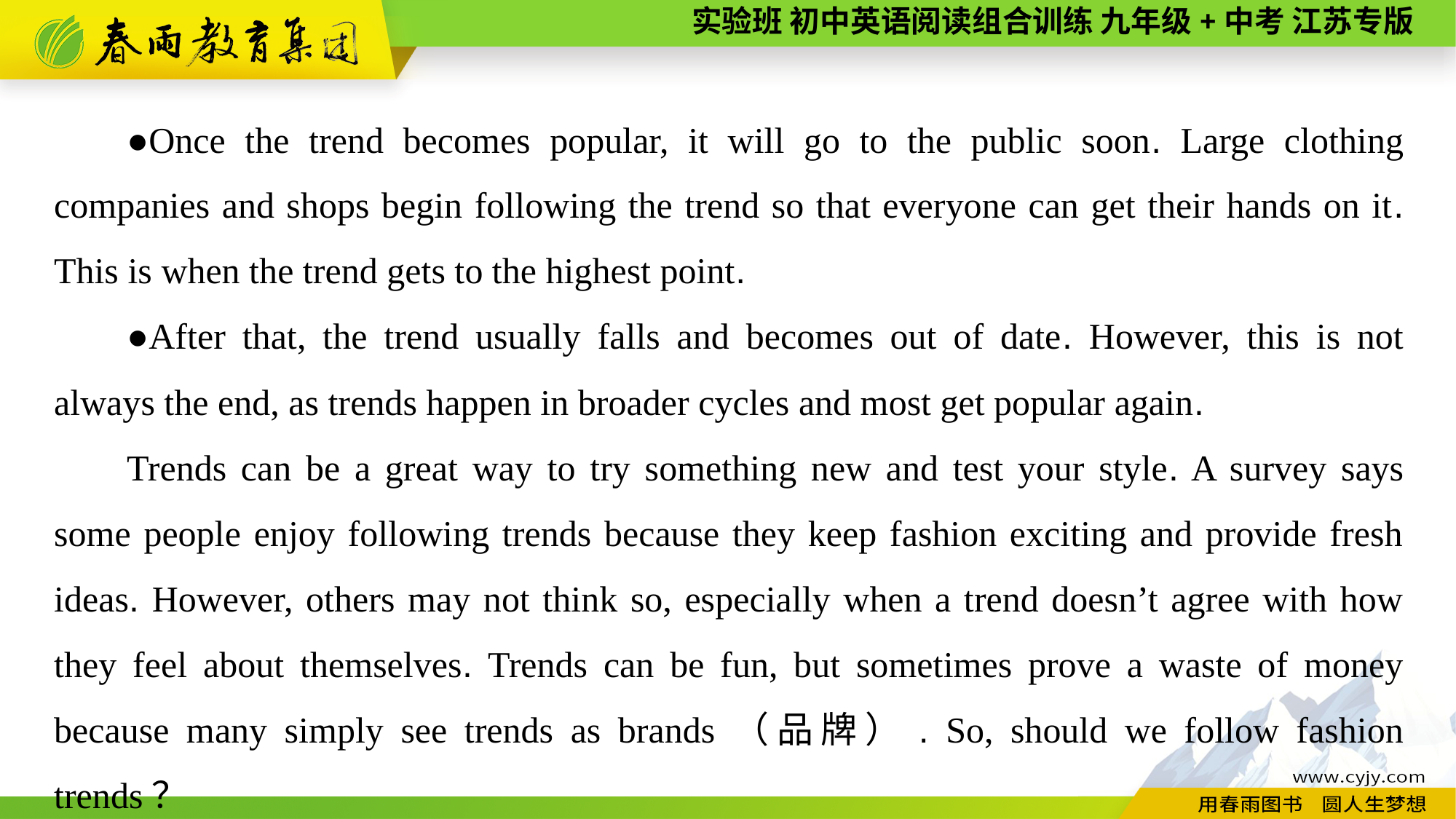

●Once the trend becomes popular, it will go to the public soon. Large clothing companies and shops begin following the trend so that everyone can get their hands on it. This is when the trend gets to the highest point.
●After that, the trend usually falls and becomes out of date. However, this is not always the end, as trends happen in broader cycles and most get popular again.
Trends can be a great way to try something new and test your style. A survey says some people enjoy following trends because they keep fashion exciting and provide fresh ideas. However, others may not think so, especially when a trend doesn’t agree with how they feel about themselves. Trends can be fun, but sometimes prove a waste of money because many simply see trends as brands（品牌）. So, should we follow fashion trends？